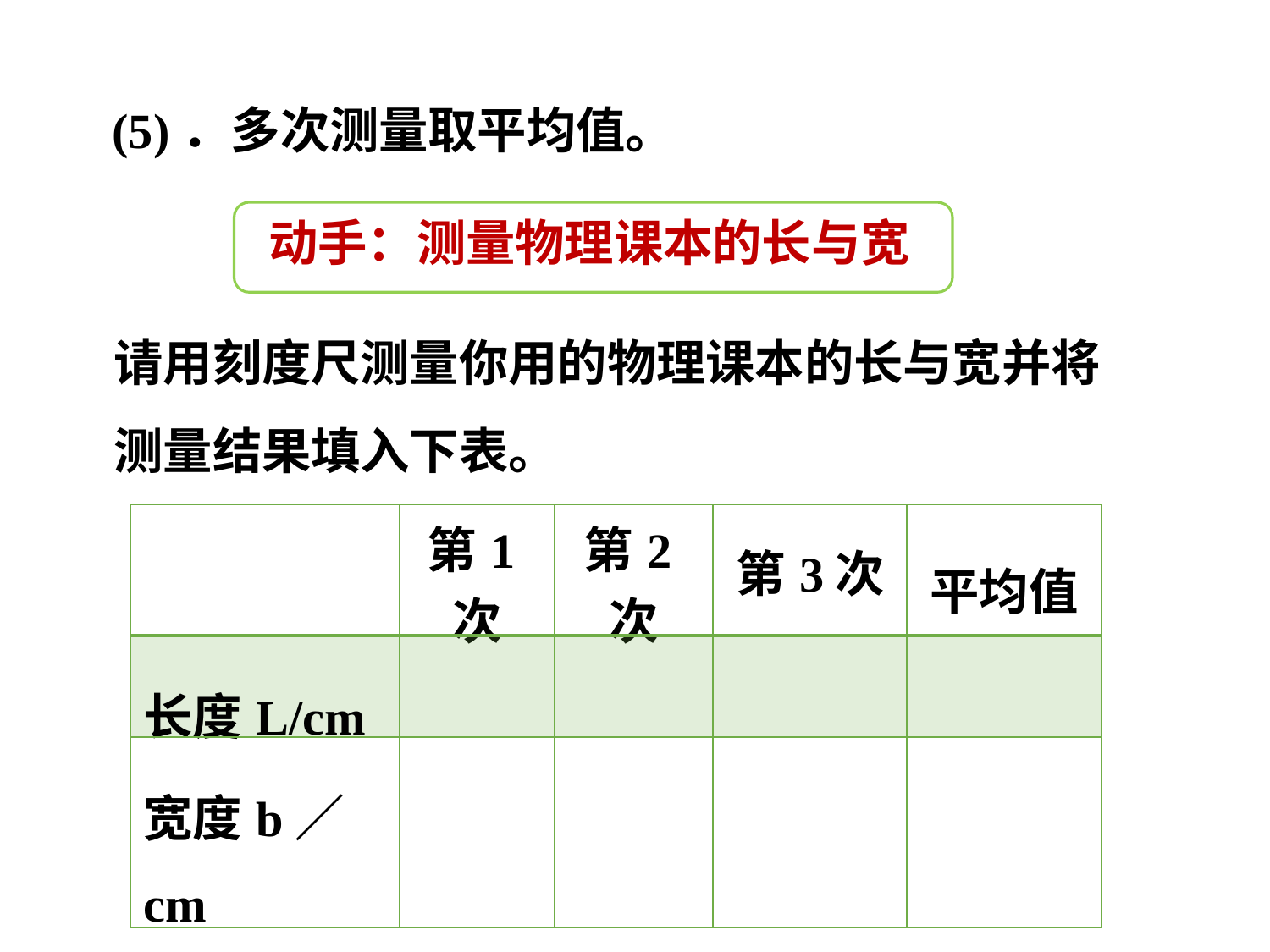

(5)．多次测量取平均值。

动手：测量物理课本的长与宽
请用刻度尺测量你用的物理课本的长与宽并将测量结果填入下表。
|  | 第1次 | 第2次 | 第3次 | 平均值 |
| --- | --- | --- | --- | --- |
| 长度L/cm |  |  |  |  |
| 宽度b／cm |  |  |  |  |